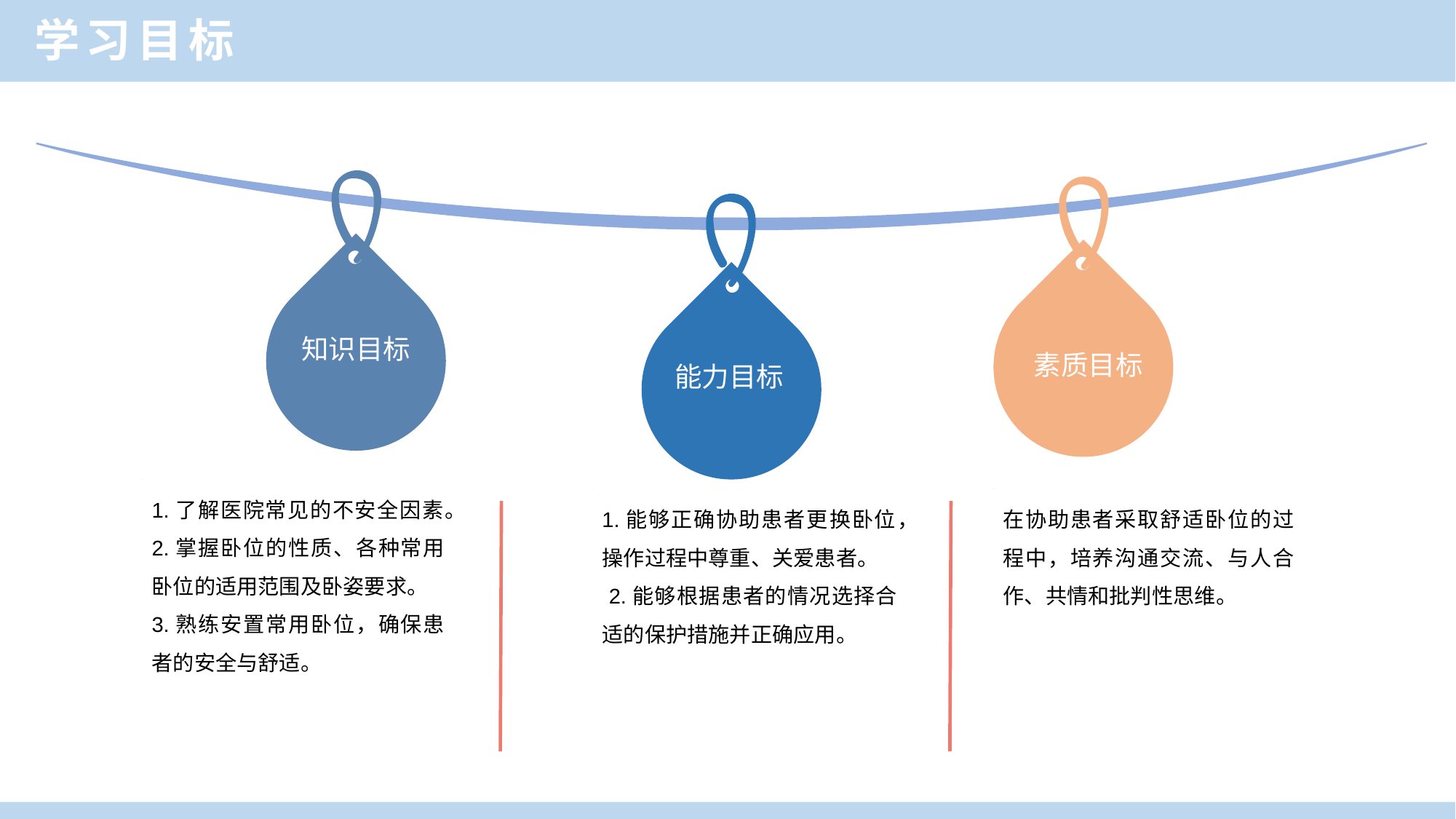

学习目标

知识目标

素质目标

能力目标
1.了解医院常见的不安全因素。
2.掌握卧位的性质、各种常用卧位的适用范围及卧姿要求。
3.熟练安置常用卧位，确保患者的安全与舒适。
1.能够正确协助患者更换卧位，操作过程中尊重、关爱患者。
 2.能够根据患者的情况选择合适的保护措施并正确应用。
在协助患者采取舒适卧位的过程中，培养沟通交流、与人合作、共情和批判性思维。